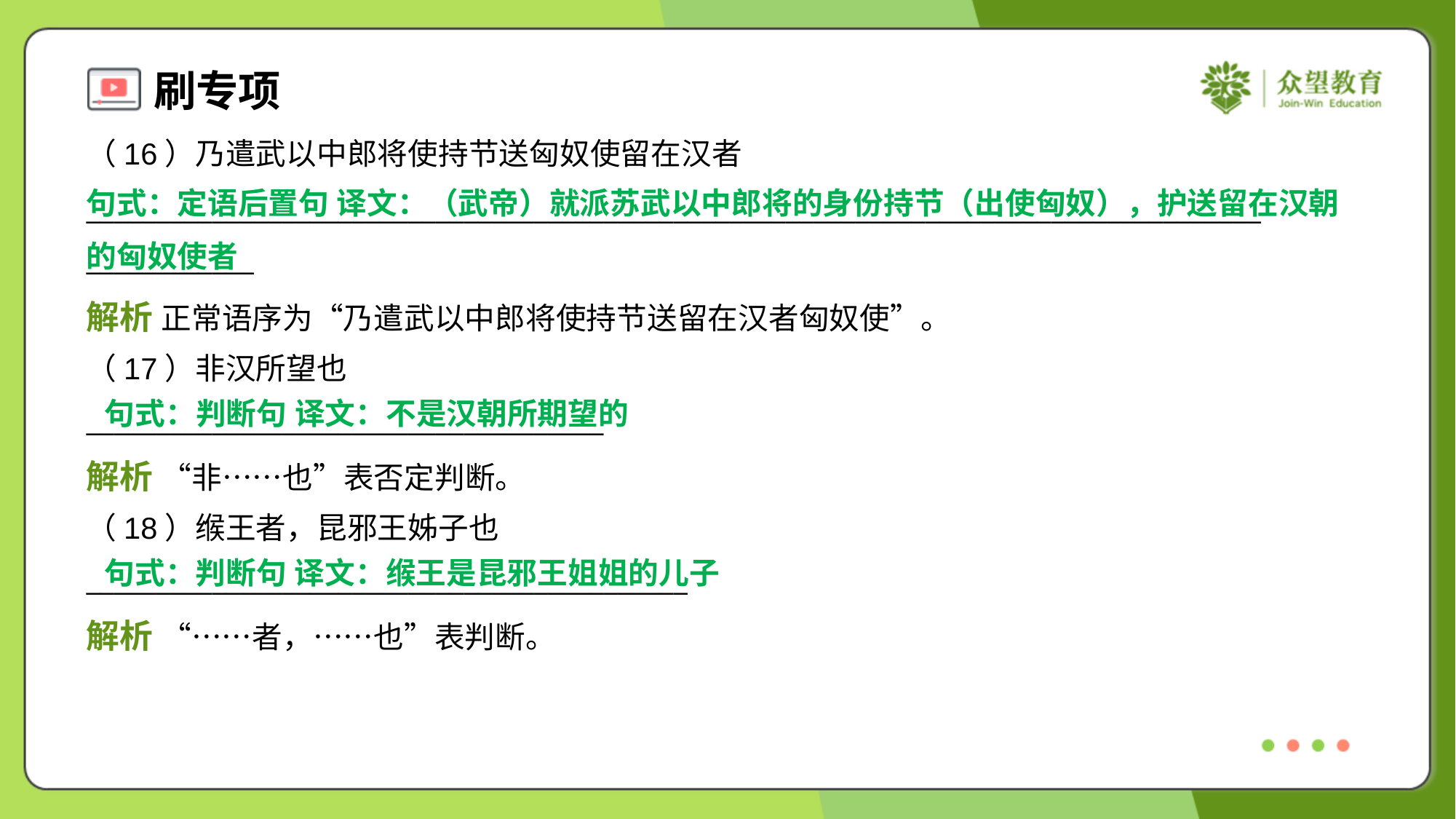

（16）乃遣武以中郎将使持节送匈奴使留在汉者
____________________________________________________________________________________
____________
句式：定语后置句 译文：（武帝）就派苏武以中郎将的身份持节（出使匈奴），护送留在汉朝
的匈奴使者
解析 正常语序为“乃遣武以中郎将使持节送留在汉者匈奴使”。
（17）非汉所望也
_____________________________________
句式：判断句 译文：不是汉朝所期望的
解析 “非……也”表否定判断。
（18）缑王者，昆邪王姊子也
___________________________________________
句式：判断句 译文：缑王是昆邪王姐姐的儿子
解析 “……者，……也”表判断。